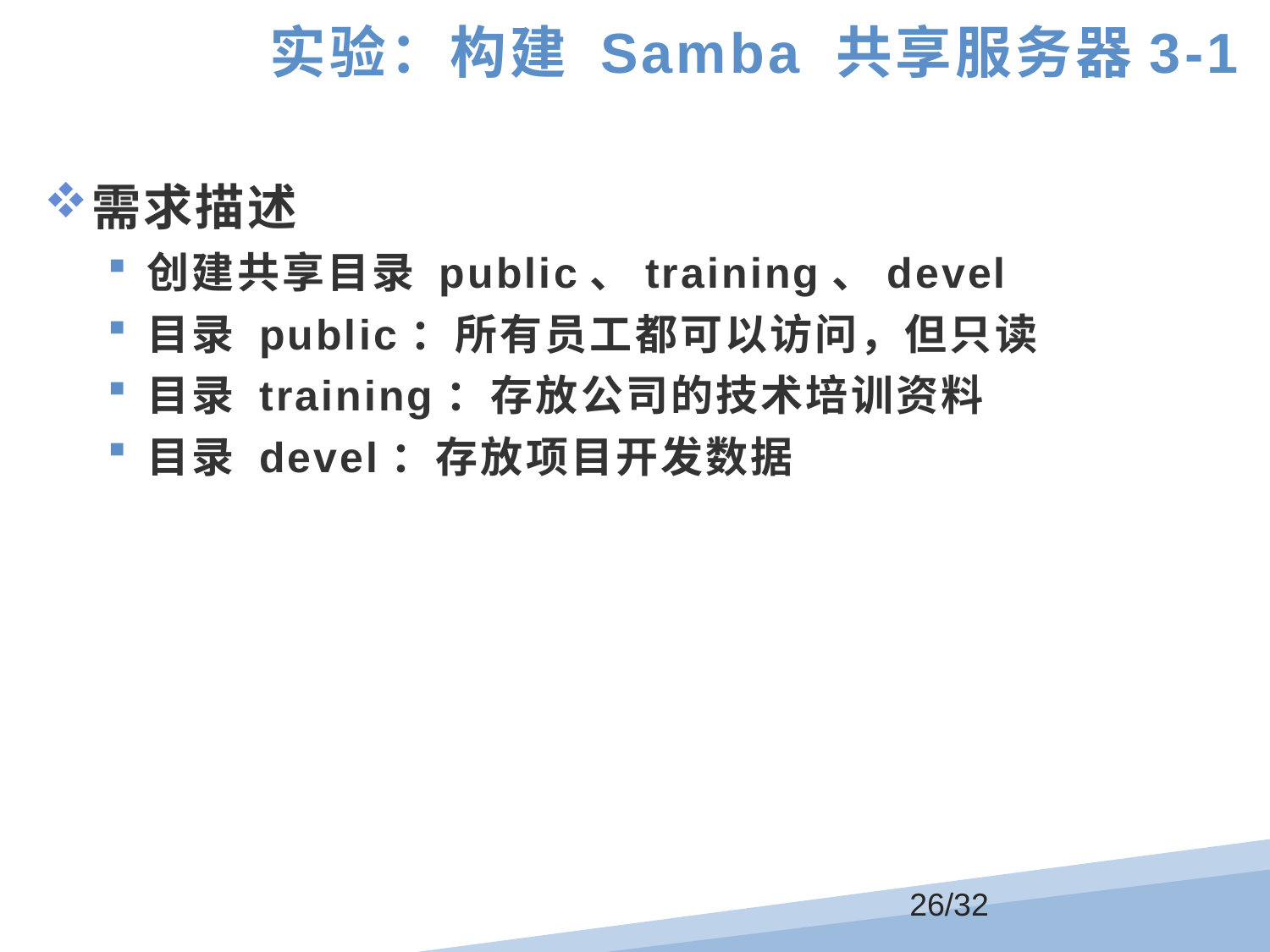

实验：构建 Samba 共享服务器3-1
需求描述
创建共享目录 public、training、devel
目录 public：所有员工都可以访问，但只读
目录 training：存放公司的技术培训资料
目录 devel：存放项目开发数据

26/32